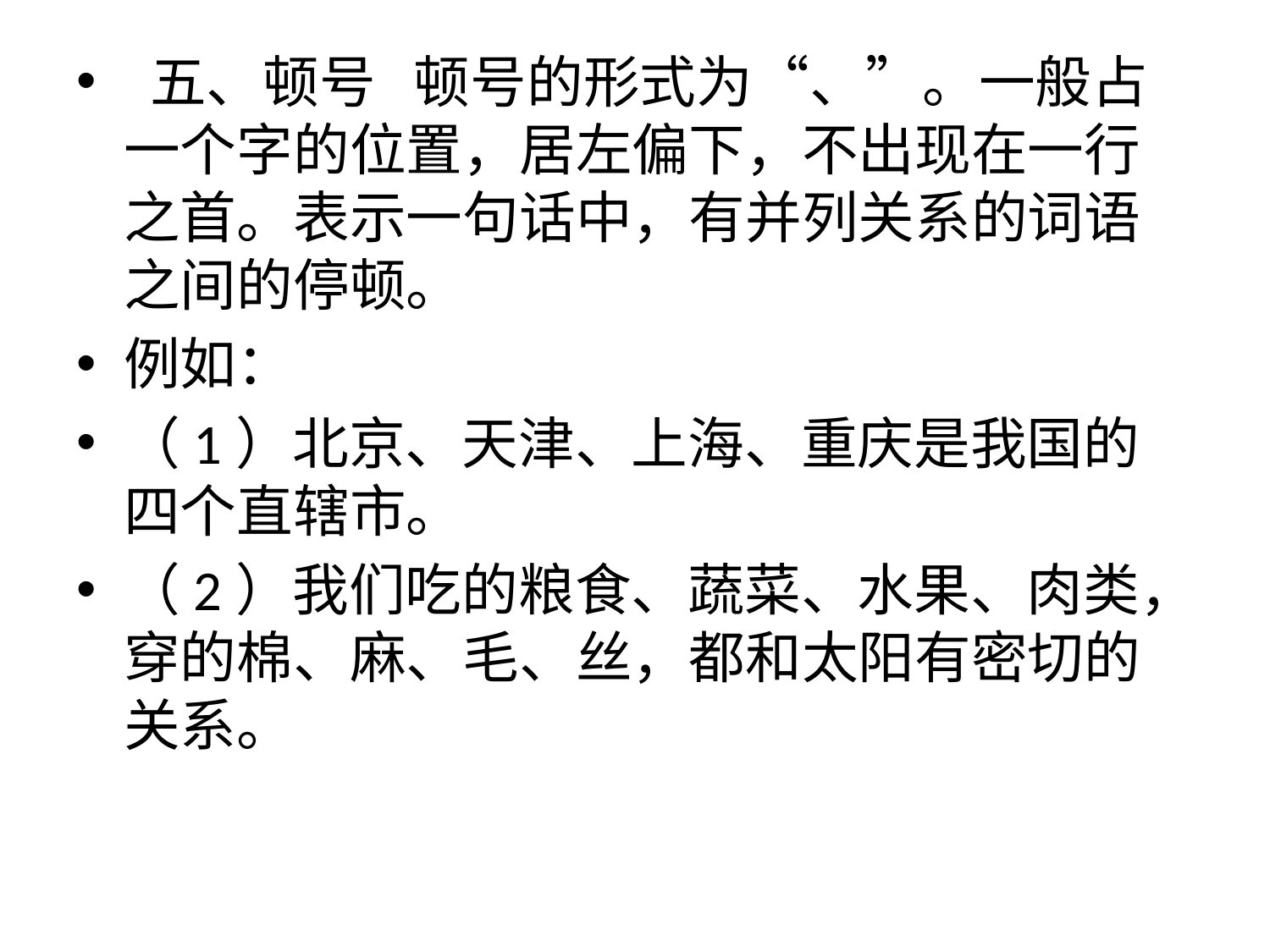

#
 五、顿号   顿号的形式为“、”。一般占一个字的位置，居左偏下，不出现在一行之首。表示一句话中，有并列关系的词语之间的停顿。
例如：
（1）北京、天津、上海、重庆是我国的四个直辖市。
（2）我们吃的粮食、蔬菜、水果、肉类，穿的棉、麻、毛、丝，都和太阳有密切的关系。